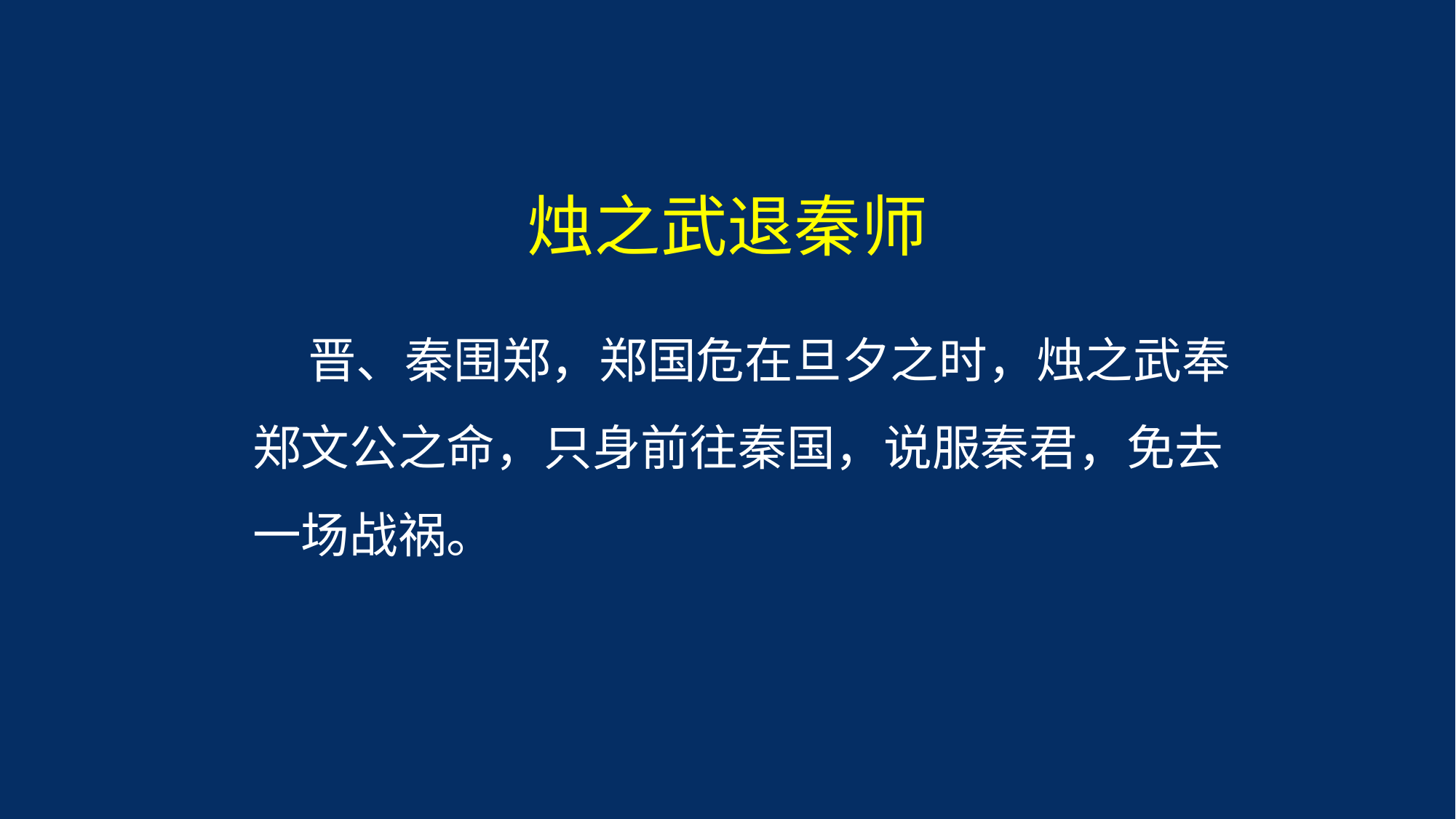

# 烛之武退秦师
    晋、秦围郑，郑国危在旦夕之时，烛之武奉郑文公之命，只身前往秦国，说服秦君，免去一场战祸。